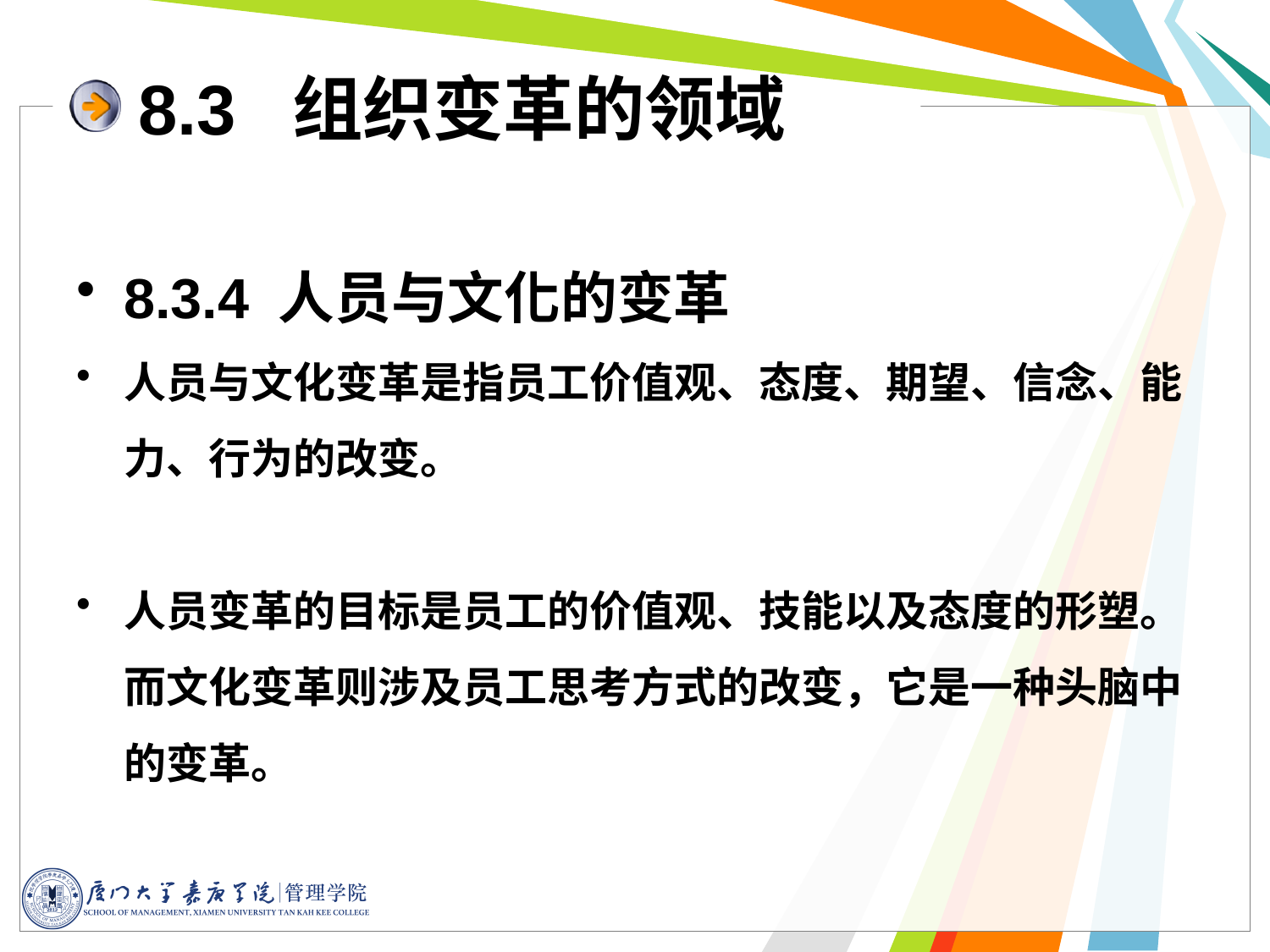

# 8.3  组织变革的领域
8.3.4 人员与文化的变革
人员与文化变革是指员工价值观、态度、期望、信念、能力、行为的改变。

人员变革的目标是员工的价值观、技能以及态度的形塑。而文化变革则涉及员工思考方式的改变，它是一种头脑中的变革。